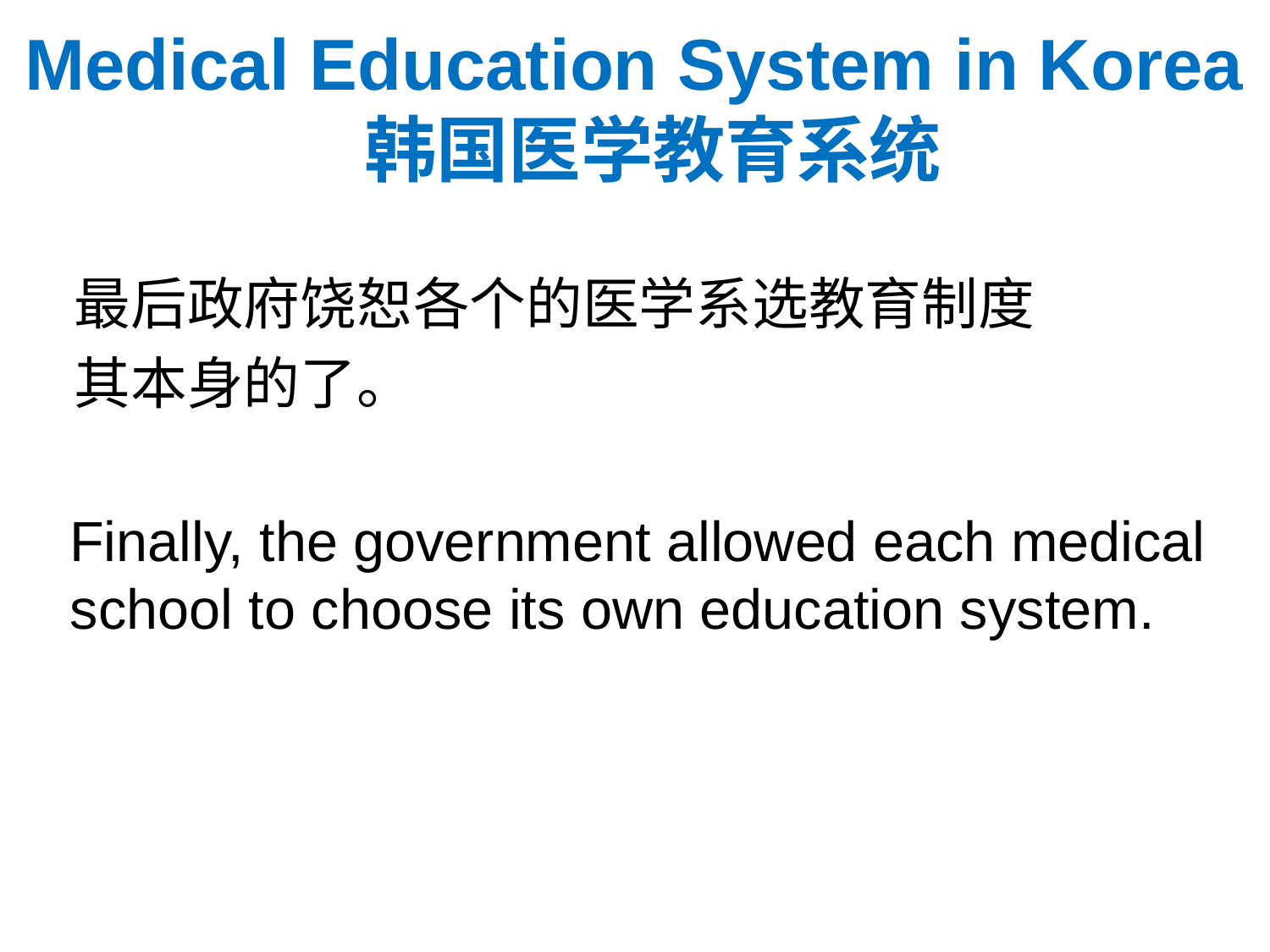

# Medical Education System in Korea 韩国医学教育系统
   最后政府饶恕各个的医学系选教育制度
   其本身的了。

   Finally, the government allowed each medical school to choose its own education system.